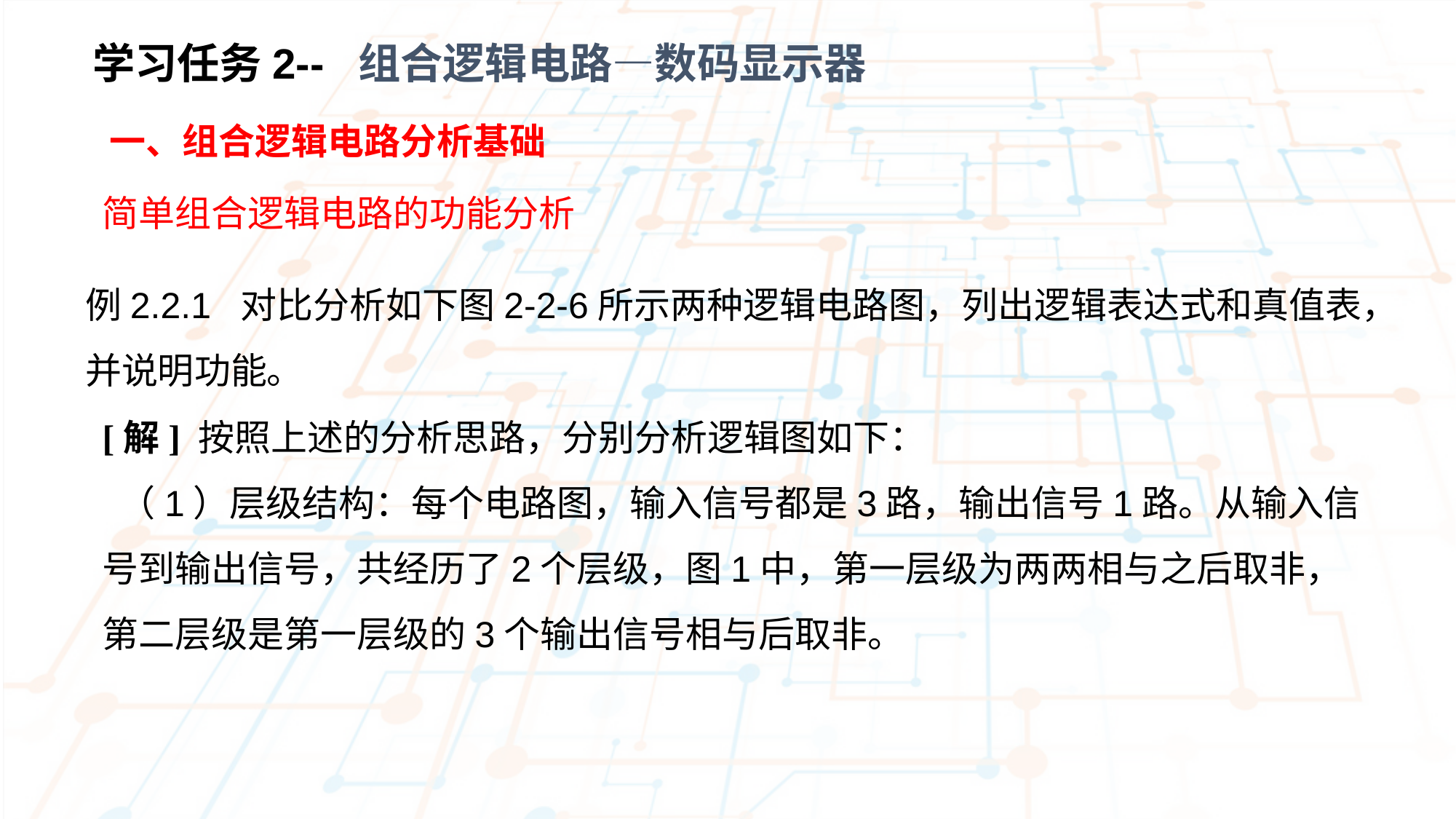

学习任务2--  组合逻辑电路—数码显示器
 一、组合逻辑电路分析基础

简单组合逻辑电路的功能分析
例2.2.1  对比分析如下图2-2-6所示两种逻辑电路图，列出逻辑表达式和真值表，并说明功能。
[解] 按照上述的分析思路，分别分析逻辑图如下： （1）层级结构：每个电路图，输入信号都是3路，输出信号1路。从输入信号到输出信号，共经历了2个层级，图1中，第一层级为两两相与之后取非，第二层级是第一层级的3个输出信号相与后取非。